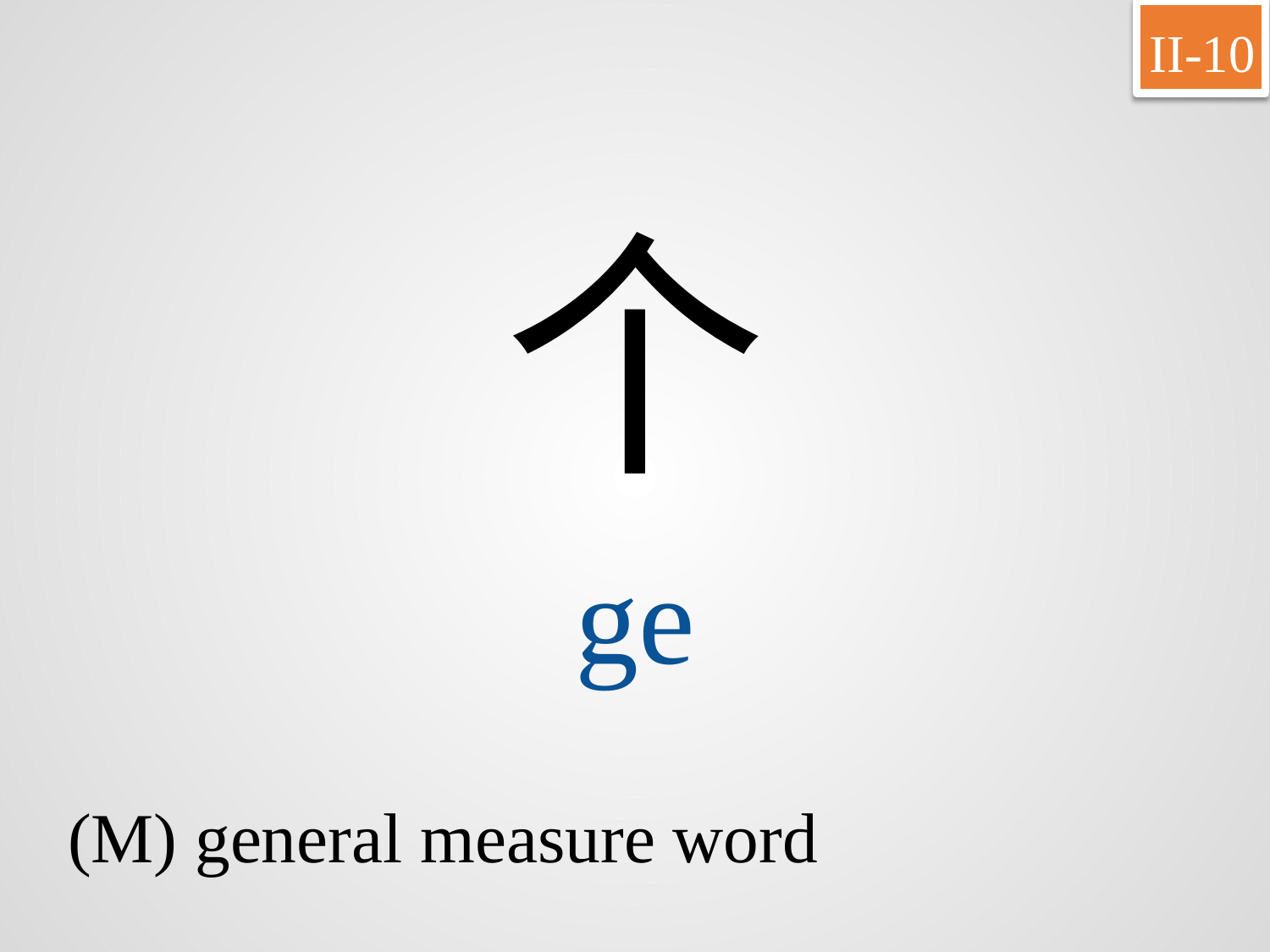

II-10

个
ge
(M) general measure word